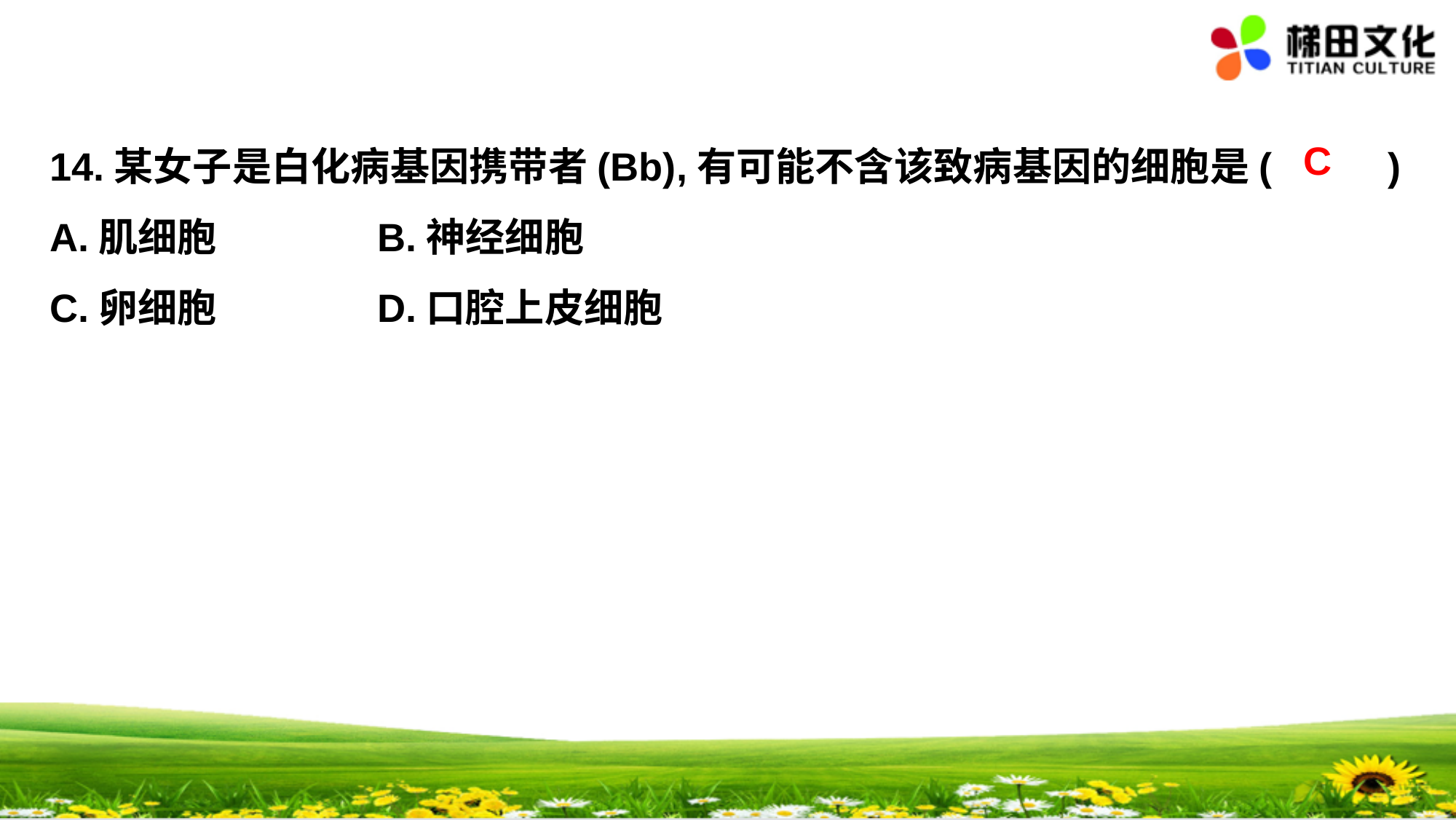

C
14.某女子是白化病基因携带者(Bb),有可能不含该致病基因的细胞是(　  　)
A.肌细胞		B.神经细胞
C.卵细胞		D.口腔上皮细胞